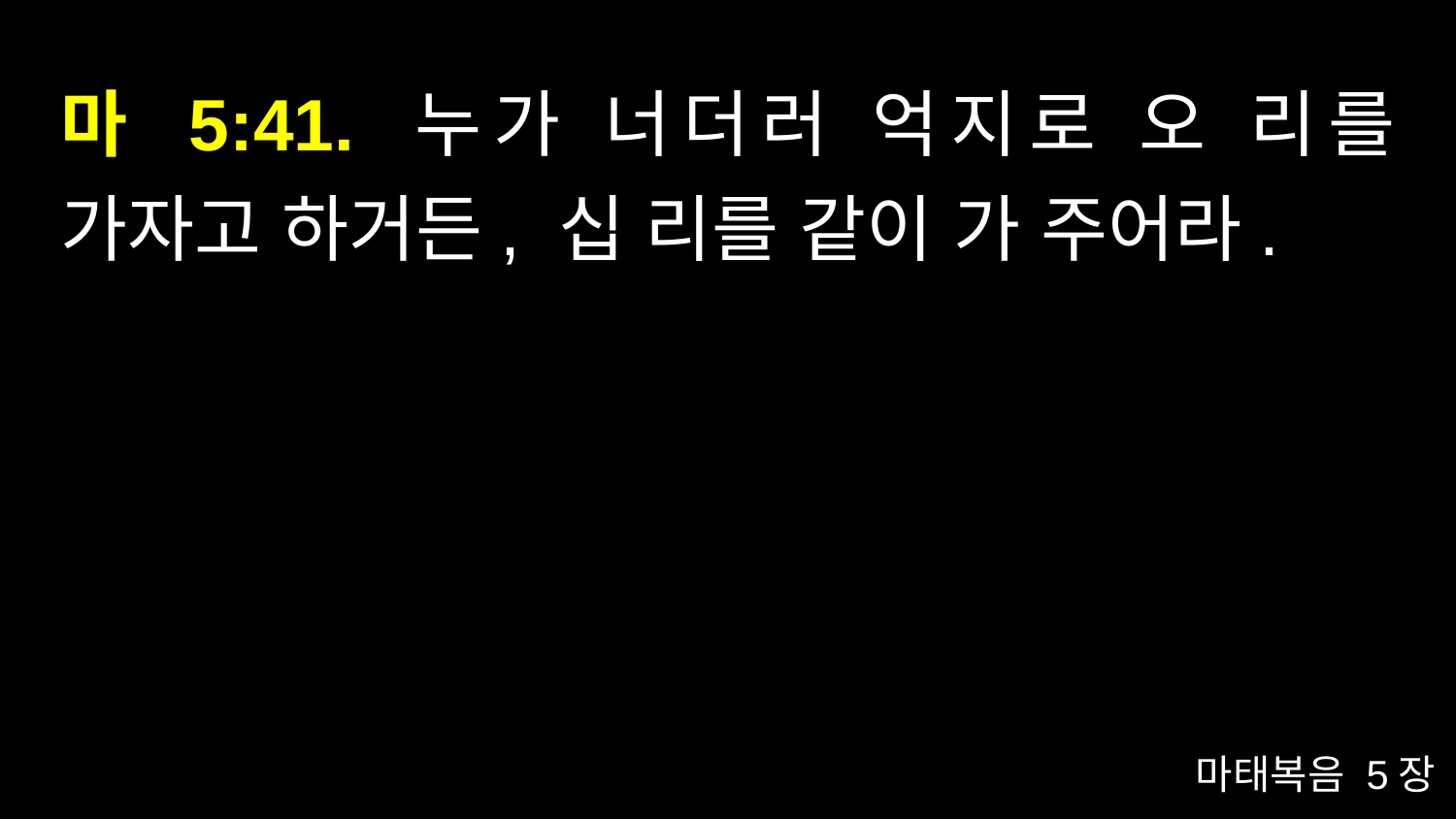

# 마 5:41. 누가 너더러 억지로 오 리를 가자고 하거든, 십 리를 같이 가 주어라.
마태복음 5장